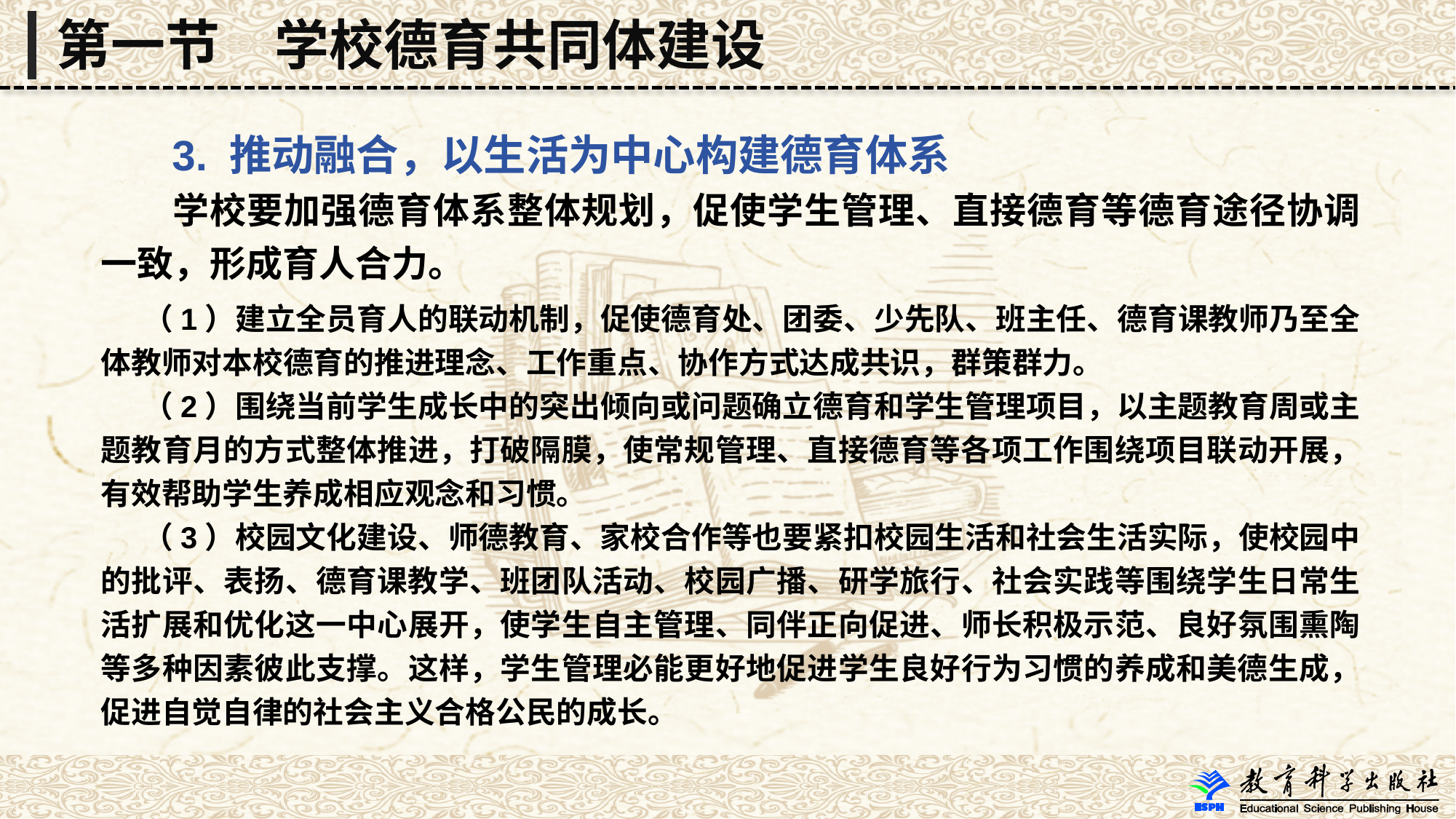

第一节　学校德育共同体建设
       3. 推动融合，以生活为中心构建德育体系
       学校要加强德育体系整体规划，促使学生管理、直接德育等德育途径协调一致，形成育人合力。

     （1）建立全员育人的联动机制，促使德育处、团委、少先队、班主任、德育课教师乃至全体教师对本校德育的推进理念、工作重点、协作方式达成共识，群策群力。
     （2）围绕当前学生成长中的突出倾向或问题确立德育和学生管理项目，以主题教育周或主题教育月的方式整体推进，打破隔膜，使常规管理、直接德育等各项工作围绕项目联动开展，有效帮助学生养成相应观念和习惯。
     （3）校园文化建设、师德教育、家校合作等也要紧扣校园生活和社会生活实际，使校园中的批评、表扬、德育课教学、班团队活动、校园广播、研学旅行、社会实践等围绕学生日常生活扩展和优化这一中心展开，使学生自主管理、同伴正向促进、师长积极示范、良好氛围熏陶等多种因素彼此支撑。这样，学生管理必能更好地促进学生良好行为习惯的养成和美德生成，促进自觉自律的社会主义合格公民的成长。